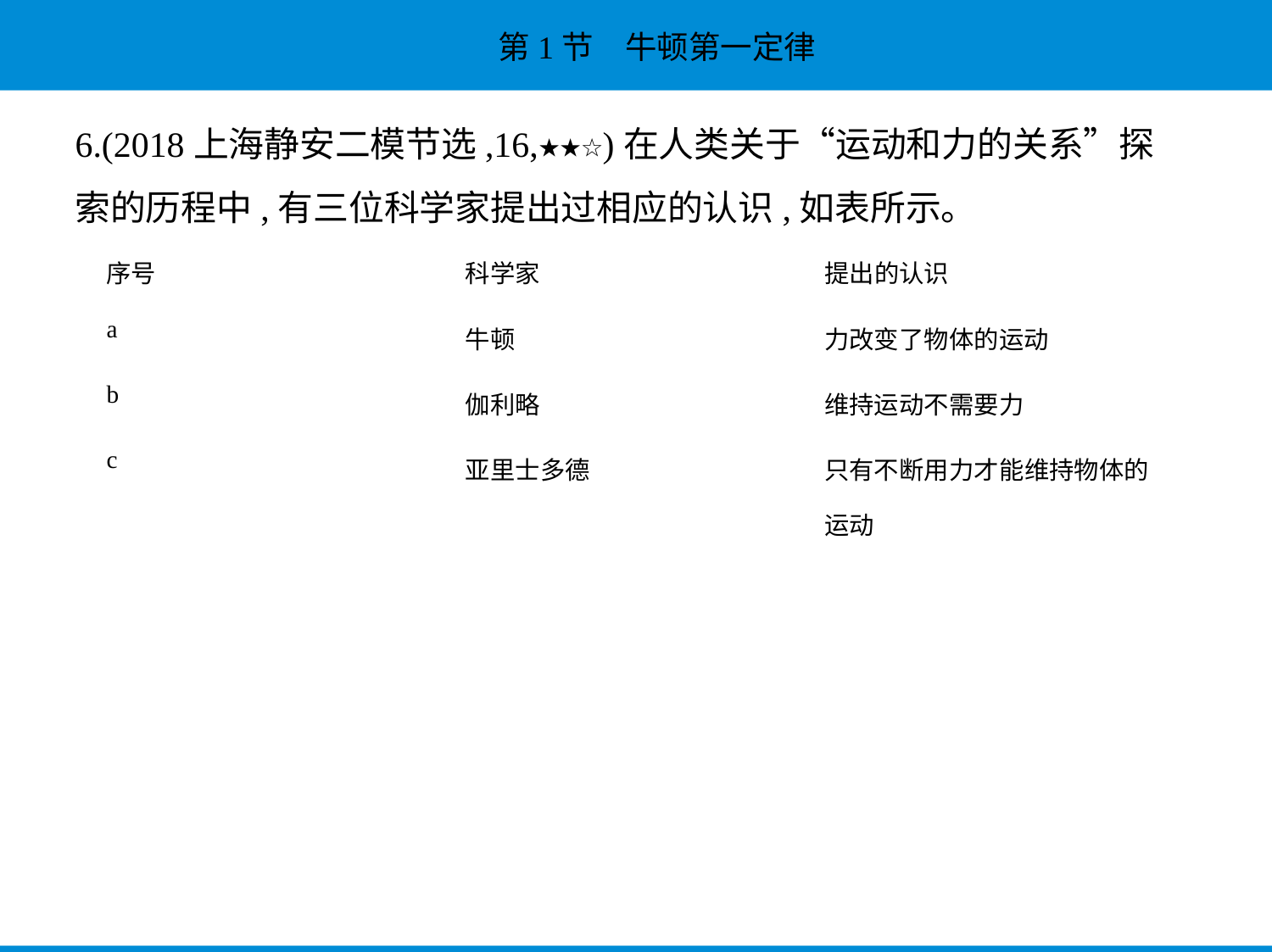

6.(2018上海静安二模节选,16,★★☆)在人类关于“运动和力的关系”探
索的历程中,有三位科学家提出过相应的认识,如表所示。
| 序号 | 科学家 | 提出的认识 |
| --- | --- | --- |
| a | 牛顿 | 力改变了物体的运动 |
| b | 伽利略 | 维持运动不需要力 |
| c | 亚里士多德 | 只有不断用力才能维持物体的 运动 |